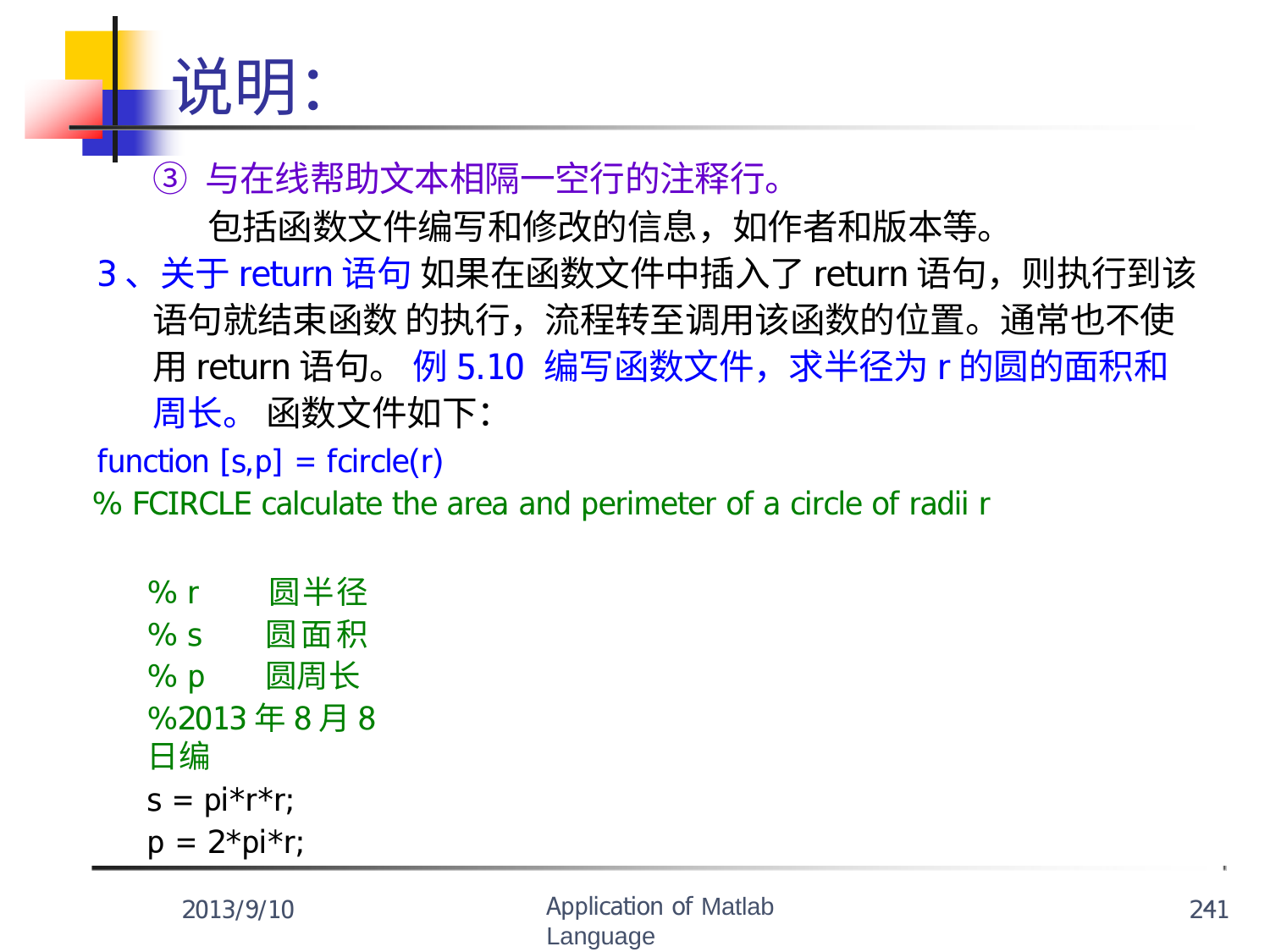

说明：
③ 与在线帮助文本相隔一空行的注释行。
包括函数文件编写和修改的信息，如作者和版本等。
3、关于return语句 如果在函数文件中插入了return语句，则执行到该语句就结束函数 的执行，流程转至调用该函数的位置。通常也不使用return语句。 例5.10 编写函数文件，求半径为r的圆的面积和周长。 函数文件如下：
function [s,p] = fcircle(r)
% FCIRCLE calculate the area and perimeter of a circle of radii r
圆半径 圆面积 圆周长
% r
% s
% p
%2013年8月8日编
s = pi*r*r; p = 2*pi*r;
Application of Matlab Language
2013/9/10
241